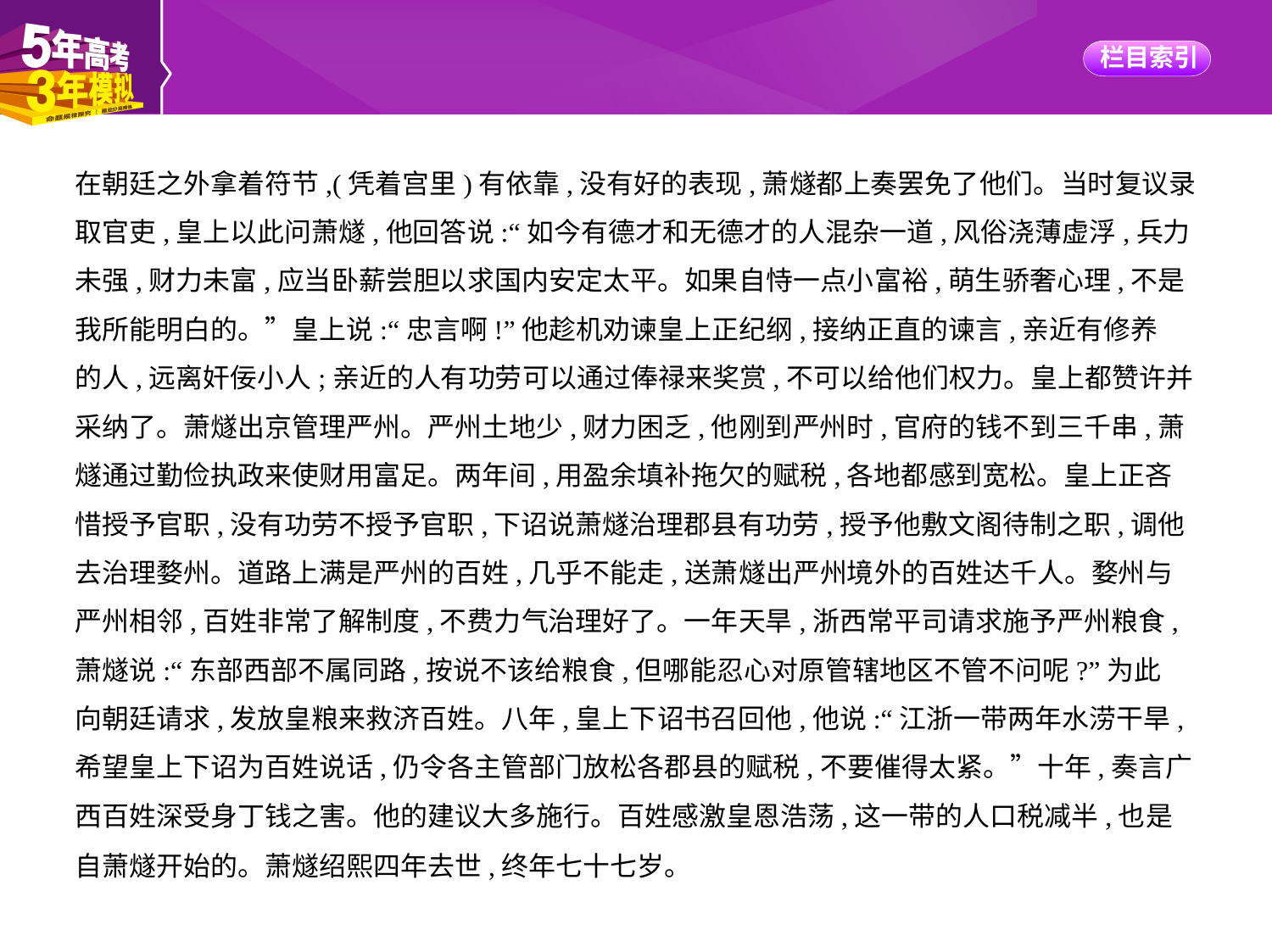

在朝廷之外拿着符节,(凭着宫里)有依靠,没有好的表现,萧燧都上奏罢免了他们。当时复议录
取官吏,皇上以此问萧燧,他回答说:“如今有德才和无德才的人混杂一道,风俗浇薄虚浮,兵力
未强,财力未富,应当卧薪尝胆以求国内安定太平。如果自恃一点小富裕,萌生骄奢心理,不是
我所能明白的。”皇上说:“忠言啊!”他趁机劝谏皇上正纪纲,接纳正直的谏言,亲近有修养
的人,远离奸佞小人;亲近的人有功劳可以通过俸禄来奖赏,不可以给他们权力。皇上都赞许并
采纳了。萧燧出京管理严州。严州土地少,财力困乏,他刚到严州时,官府的钱不到三千串,萧
燧通过勤俭执政来使财用富足。两年间,用盈余填补拖欠的赋税,各地都感到宽松。皇上正吝
惜授予官职,没有功劳不授予官职,下诏说萧燧治理郡县有功劳,授予他敷文阁待制之职,调他
去治理婺州。道路上满是严州的百姓,几乎不能走,送萧燧出严州境外的百姓达千人。婺州与
严州相邻,百姓非常了解制度,不费力气治理好了。一年天旱,浙西常平司请求施予严州粮食,
萧燧说:“东部西部不属同路,按说不该给粮食,但哪能忍心对原管辖地区不管不问呢?”为此
向朝廷请求,发放皇粮来救济百姓。八年,皇上下诏书召回他,他说:“江浙一带两年水涝干旱,
希望皇上下诏为百姓说话,仍令各主管部门放松各郡县的赋税,不要催得太紧。”十年,奏言广
西百姓深受身丁钱之害。他的建议大多施行。百姓感激皇恩浩荡,这一带的人口税减半,也是
自萧燧开始的。萧燧绍熙四年去世,终年七十七岁。